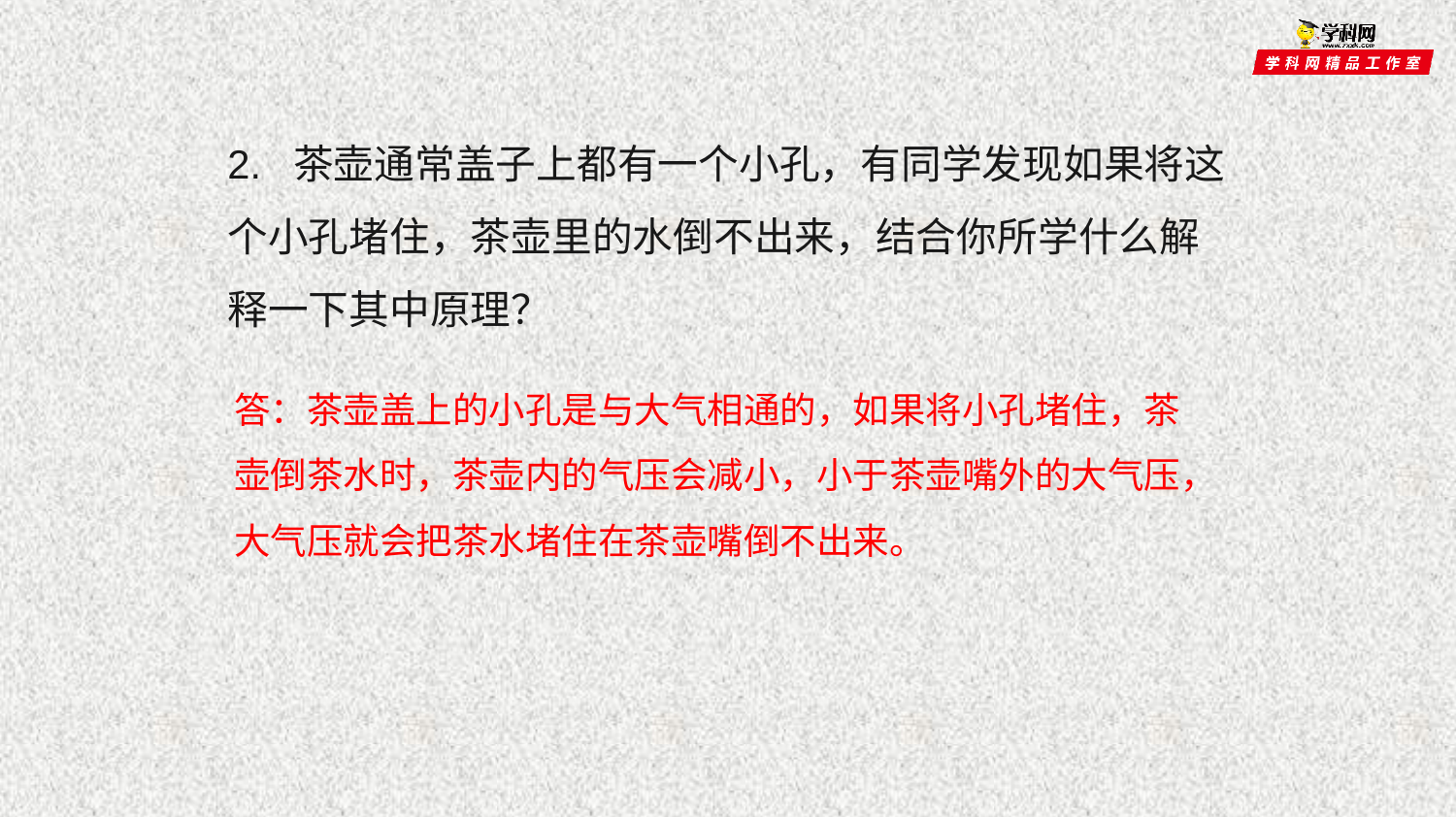

2.  茶壶通常盖子上都有一个小孔，有同学发现如果将这个小孔堵住，茶壶里的水倒不出来，结合你所学什么解释一下其中原理？
答：茶壶盖上的小孔是与大气相通的，如果将小孔堵住，茶壶倒茶水时，茶壶内的气压会减小，小于茶壶嘴外的大气压，大气压就会把茶水堵住在茶壶嘴倒不出来。